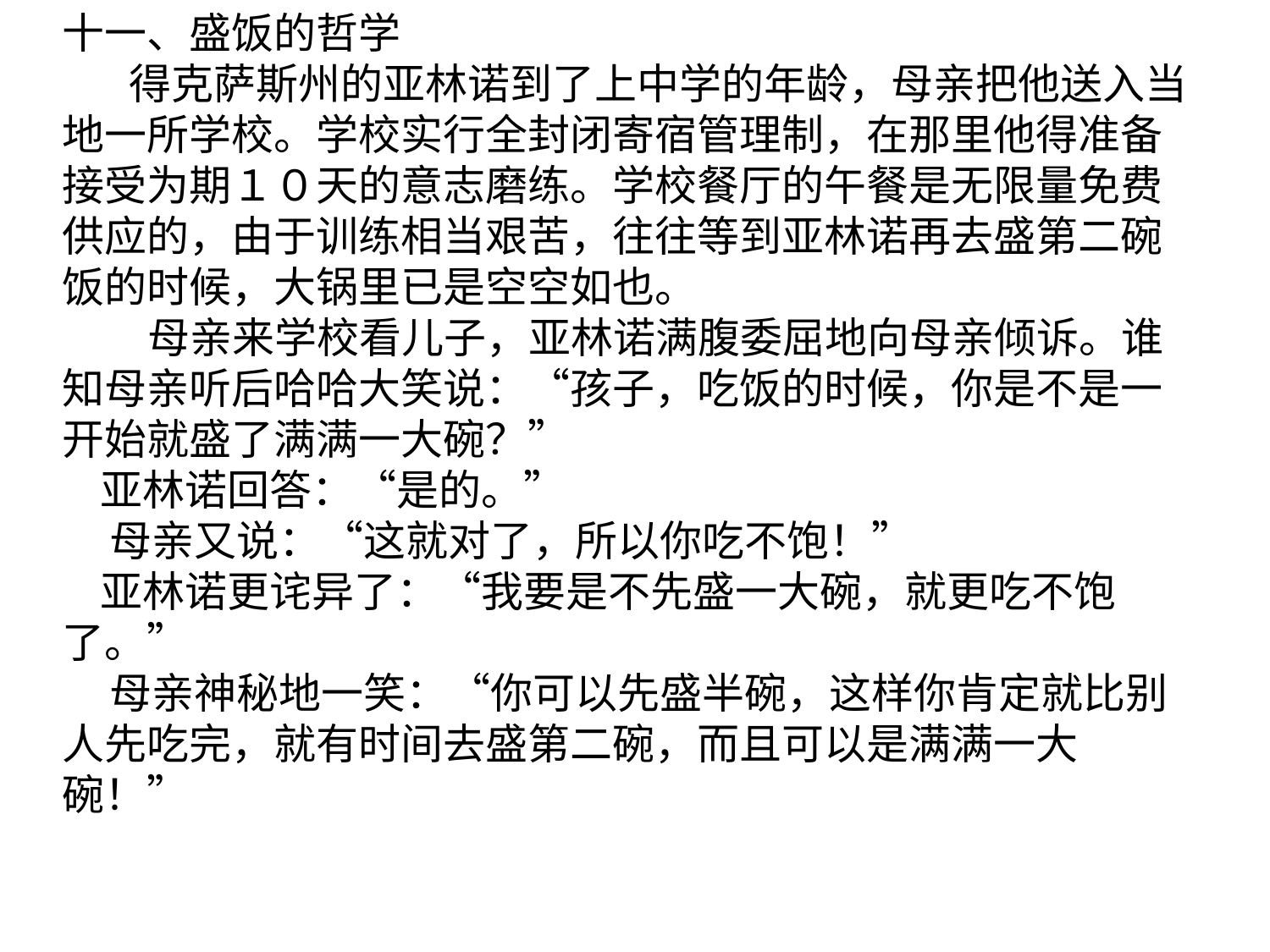

十一、盛饭的哲学
       得克萨斯州的亚林诺到了上中学的年龄，母亲把他送入当地一所学校。学校实行全封闭寄宿管理制，在那里他得准备接受为期１０天的意志磨练。学校餐厅的午餐是无限量免费供应的，由于训练相当艰苦，往往等到亚林诺再去盛第二碗饭的时候，大锅里已是空空如也。
         母亲来学校看儿子，亚林诺满腹委屈地向母亲倾诉。谁知母亲听后哈哈大笑说：“孩子，吃饭的时候，你是不是一开始就盛了满满一大碗？”
    亚林诺回答：“是的。”
     母亲又说：“这就对了，所以你吃不饱！”
    亚林诺更诧异了：“我要是不先盛一大碗，就更吃不饱了。”
     母亲神秘地一笑：“你可以先盛半碗，这样你肯定就比别人先吃完，就有时间去盛第二碗，而且可以是满满一大碗！”